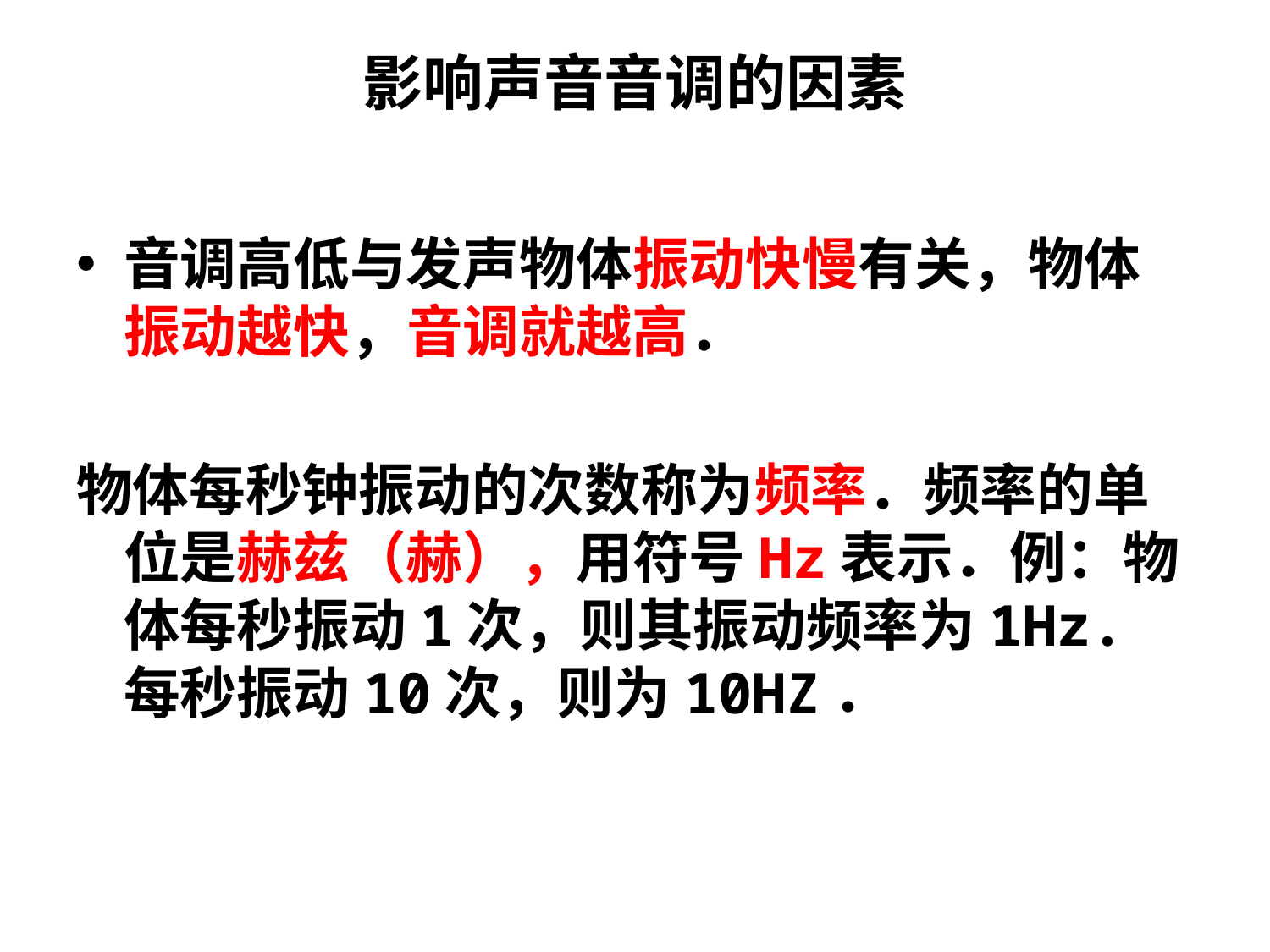

# 影响声音音调的因素
音调高低与发声物体振动快慢有关，物体振动越快，音调就越高．

物体每秒钟振动的次数称为频率．频率的单位是赫兹（赫），用符号Hz表示．例：物体每秒振动1次，则其振动频率为1Hz.每秒振动10次，则为10HZ．